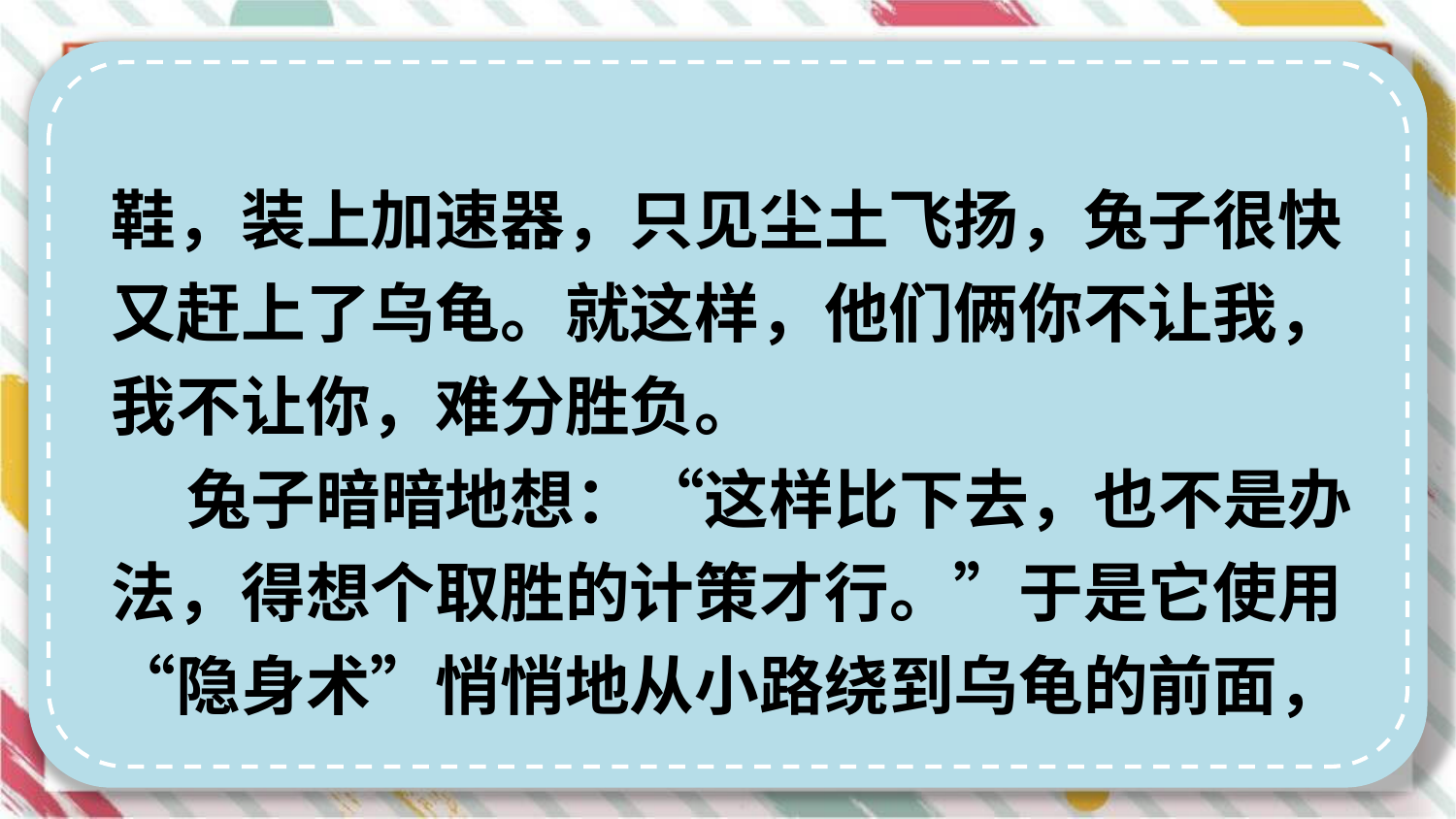

鞋，装上加速器，只见尘土飞扬，兔子很快又赶上了乌龟。就这样，他们俩你不让我，我不让你，难分胜负。
    兔子暗暗地想：“这样比下去，也不是办法，得想个取胜的计策才行。”于是它使用“隐身术”悄悄地从小路绕到乌龟的前面，